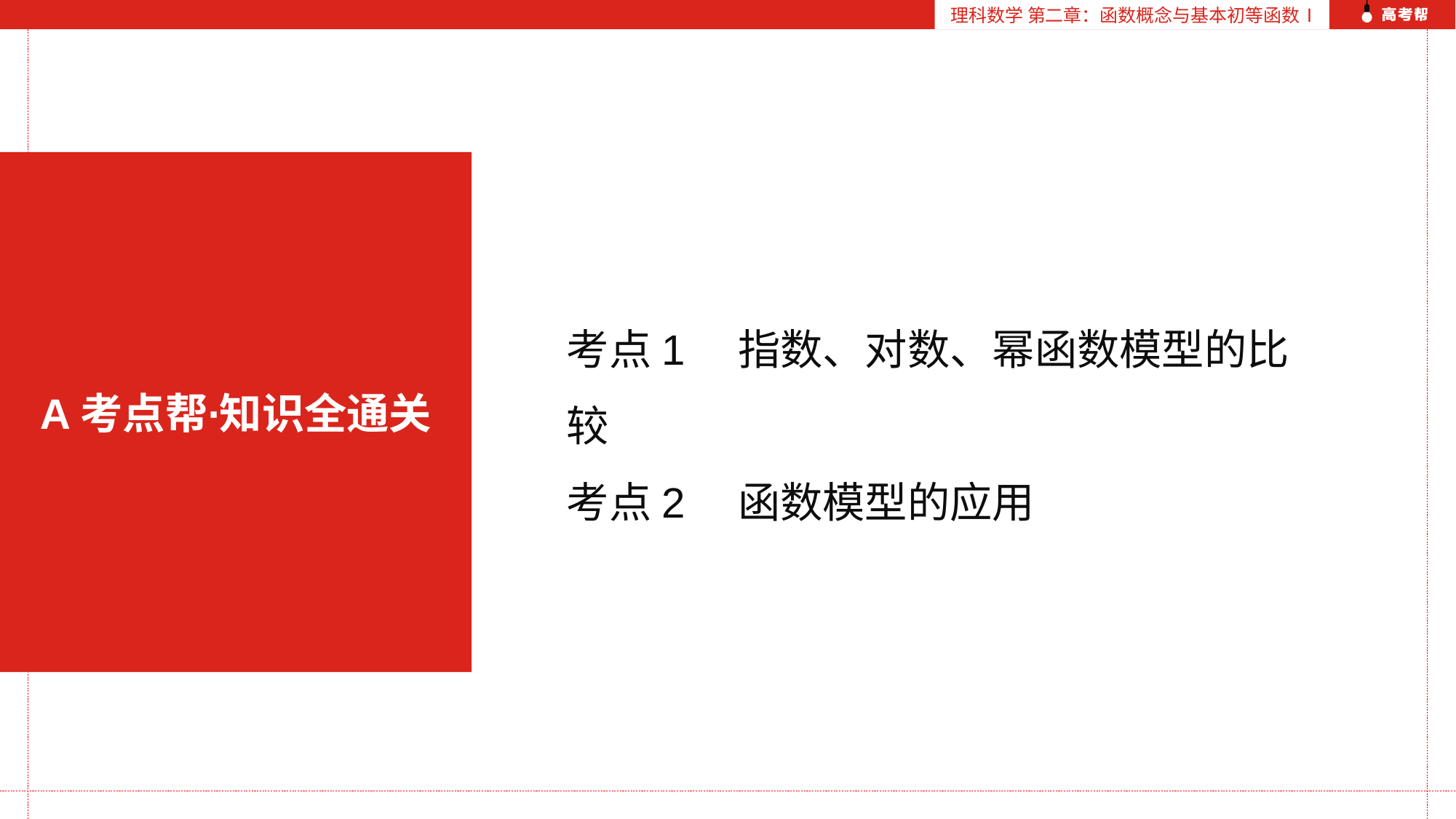

理科数学 第二章：函数概念与基本初等函数Ⅰ
考点1　指数、对数、幂函数模型的比较
考点2　函数模型的应用
A考点帮∙知识全通关